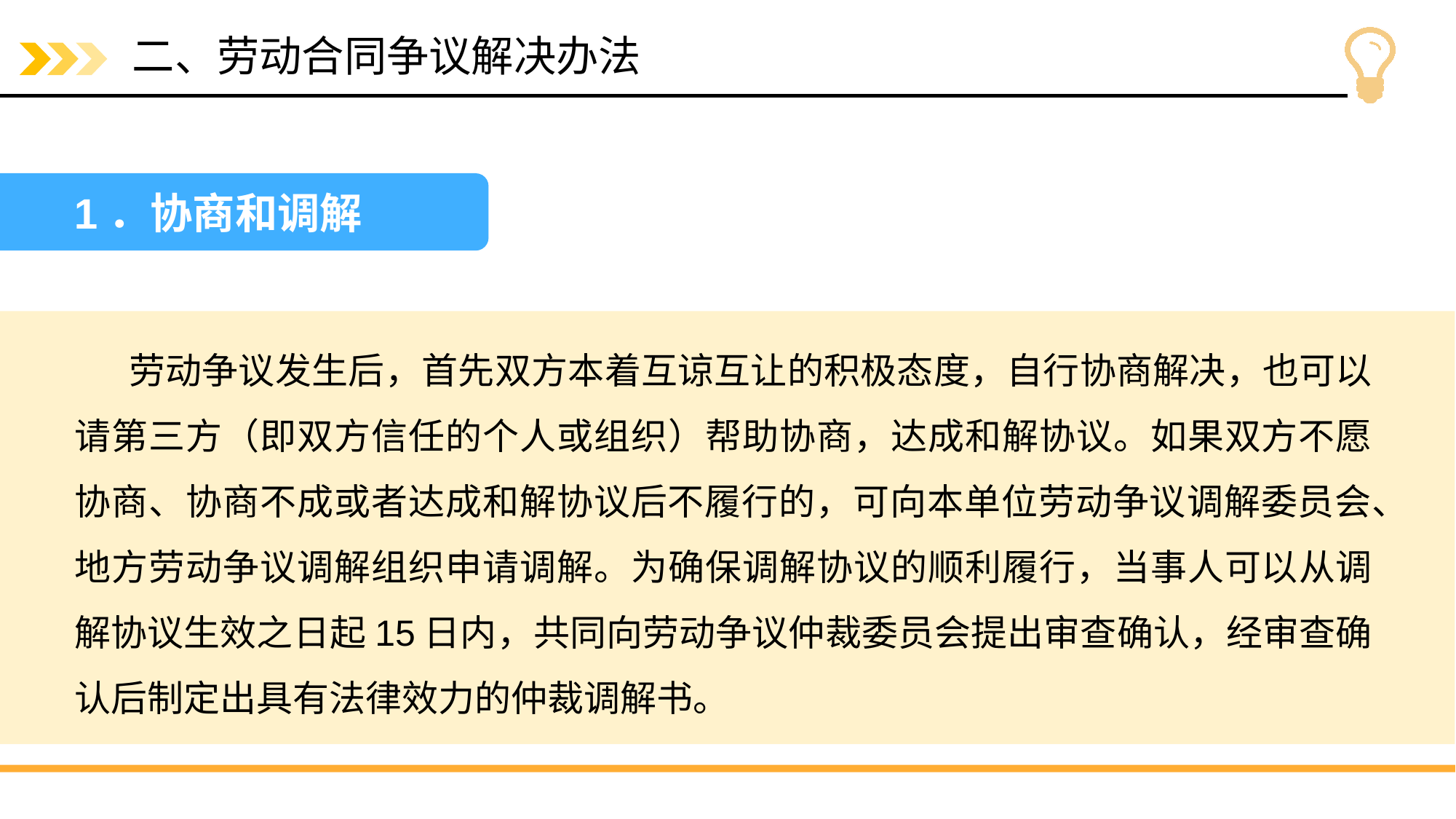

23
# 二、劳动合同争议解决办法
1．协商和调解

劳动争议发生后，首先双方本着互谅互让的积极态度，自行协商解决，也可以请第三方（即双方信任的个人或组织）帮助协商，达成和解协议。如果双方不愿协商、协商不成或者达成和解协议后不履行的，可向本单位劳动争议调解委员会、地方劳动争议调解组织申请调解。为确保调解协议的顺利履行，当事人可以从调解协议生效之日起15日内，共同向劳动争议仲裁委员会提出审查确认，经审查确认后制定出具有法律效力的仲裁调解书。